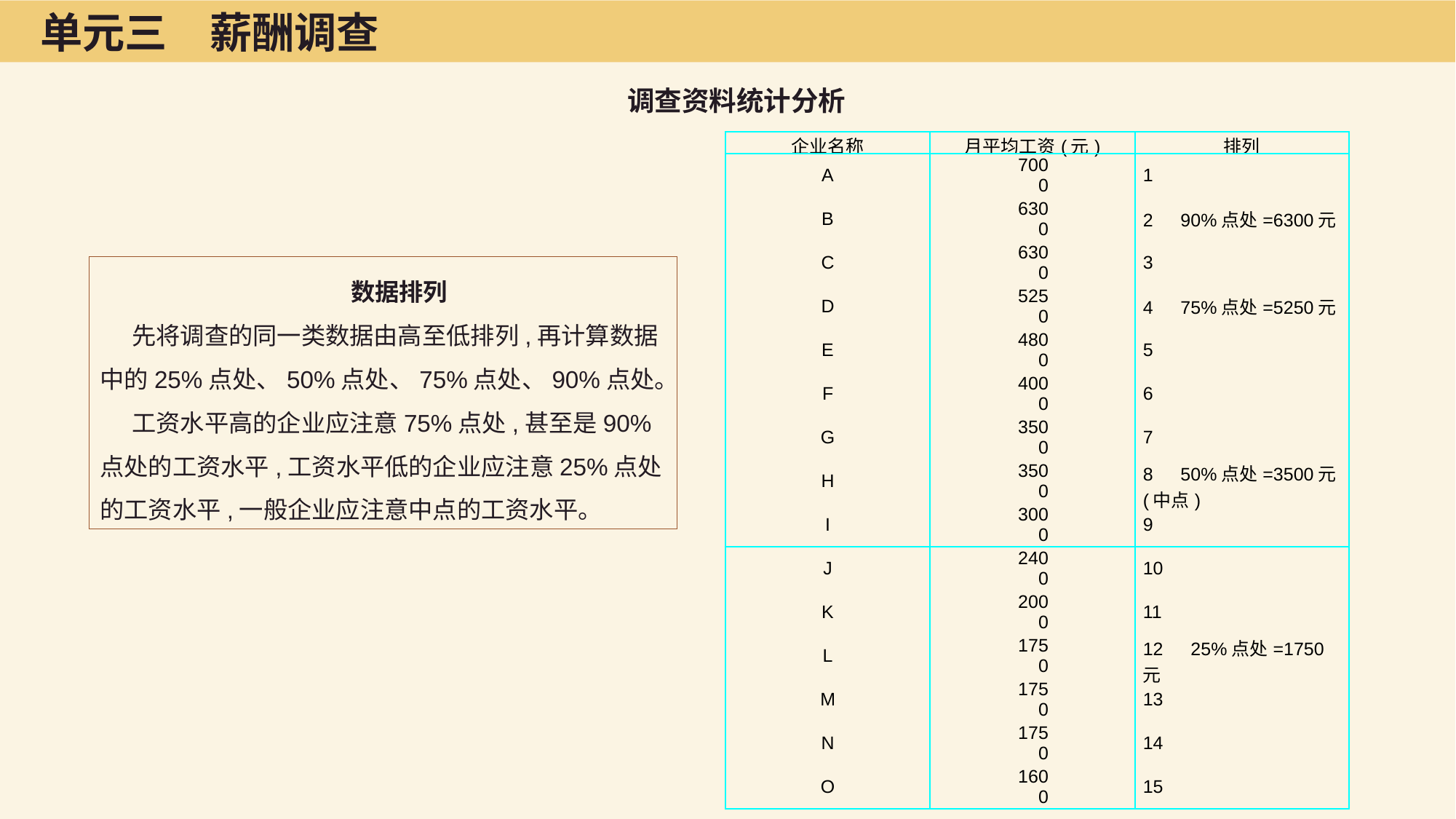

单元三　薪酬调查
调查资料统计分析
| 企业名称 | 月平均工资(元) | 排列 |
| --- | --- | --- |
| A | 7000 | 1 |
| B | 6300 | 2　90%点处=6300元 |
| C | 6300 | 3 |
| D | 5250 | 4　75%点处=5250元 |
| E | 4800 | 5 |
| F | 4000 | 6 |
| G | 3500 | 7 |
| H | 3500 | 8　50%点处=3500元(中点) |
| I | 3000 | 9 |
数据排列
先将调查的同一类数据由高至低排列,再计算数据中的25%点处、50%点处、75%点处、90%点处。
工资水平高的企业应注意75%点处,甚至是90%点处的工资水平,工资水平低的企业应注意25%点处的工资水平,一般企业应注意中点的工资水平。
| J | 2400 | 10 |
| --- | --- | --- |
| K | 2000 | 11 |
| L | 1750 | 12　25%点处=1750元 |
| M | 1750 | 13 |
| N | 1750 | 14 |
| O | 1600 | 15 |